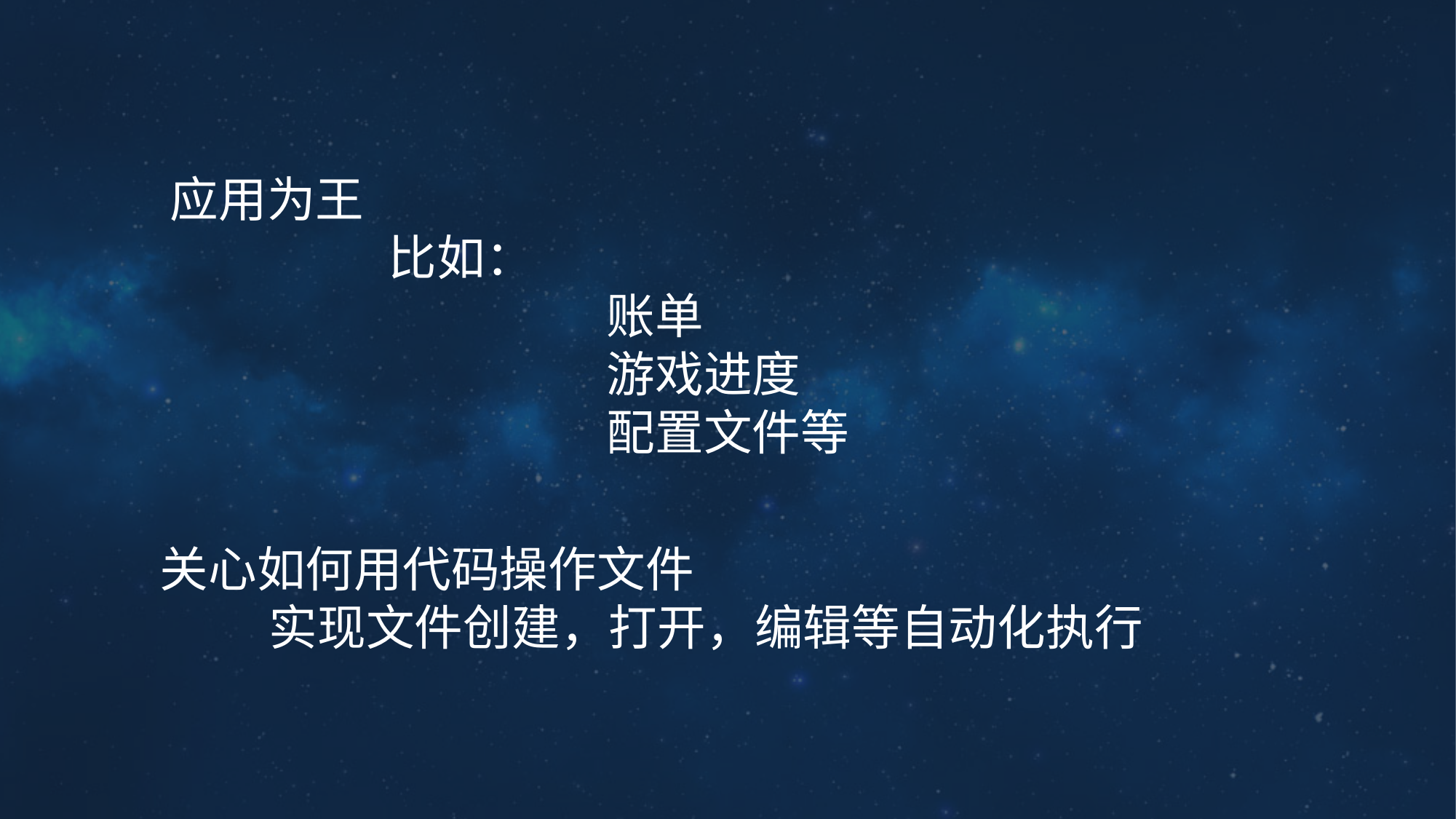

应用为王
		比如：
				账单
				游戏进度
				配置文件等

关心如何用代码操作文件
	实现文件创建，打开，编辑等自动化执行